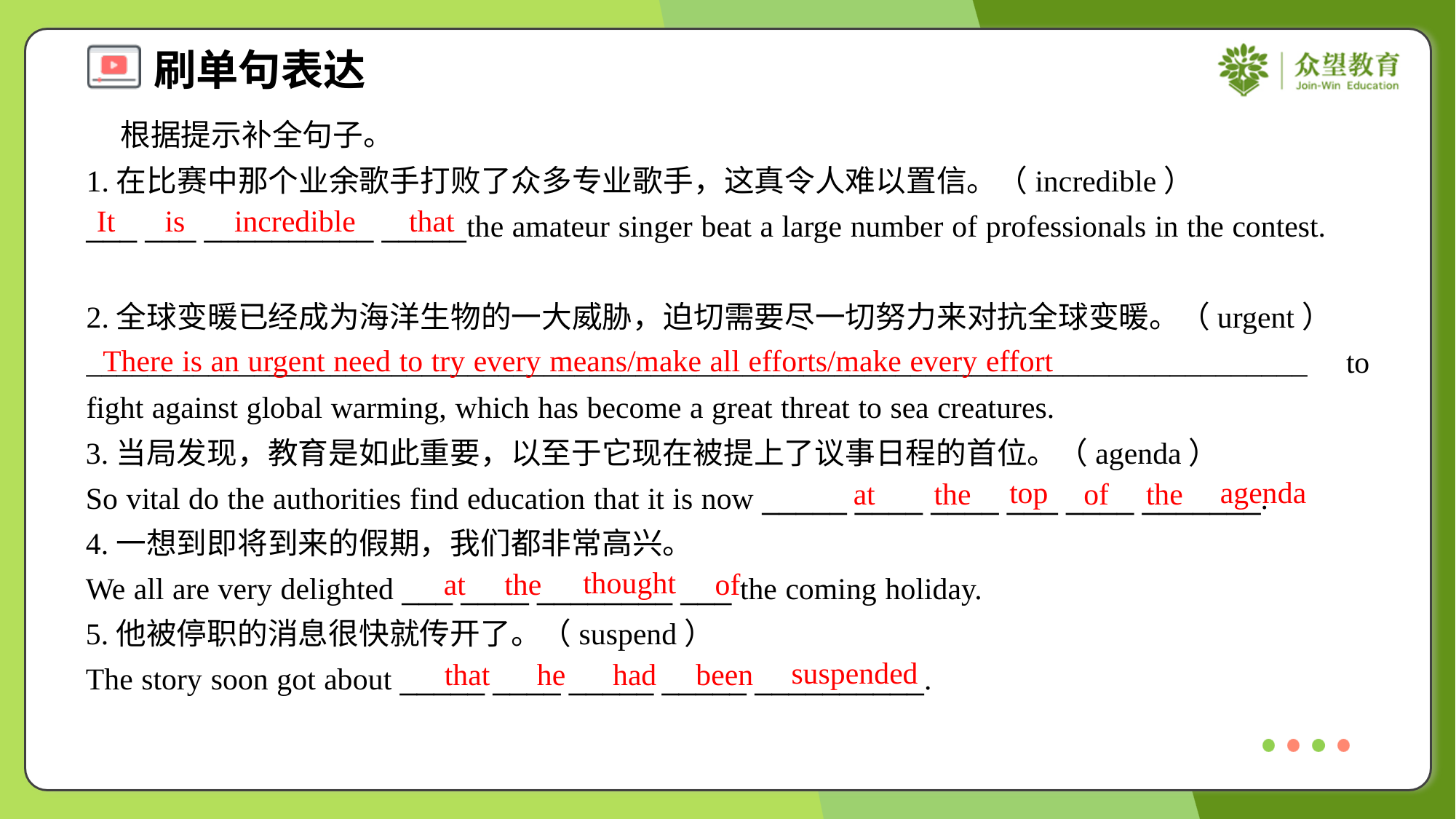

根据提示补全句子。
1.在比赛中那个业余歌手打败了众多专业歌手，这真令人难以置信。（incredible）
___ ___ __________ _____the amateur singer beat a large number of professionals in the contest.
It
is
incredible
that
2.全球变暖已经成为海洋生物的一大威胁，迫切需要尽一切努力来对抗全球变暖。（urgent）
________________________________________________________________________________ to fight against global warming, which has become a great threat to sea creatures.
There is an urgent need to try every means/make all efforts/make every effort
3.当局发现，教育是如此重要，以至于它现在被提上了议事日程的首位。（agenda）
So vital do the authorities find education that it is now _____ ____ ____ ___ ____ _______.
4.一想到即将到来的假期，我们都非常高兴。
We all are very delighted ___ ____ ________ ___ the coming holiday.
5.他被停职的消息很快就传开了。（suspend）
The story soon got about _____ ____ _____ _____ __________.
top
agenda
at
the
of
the
thought
at
the
of
suspended
that
he
had
been